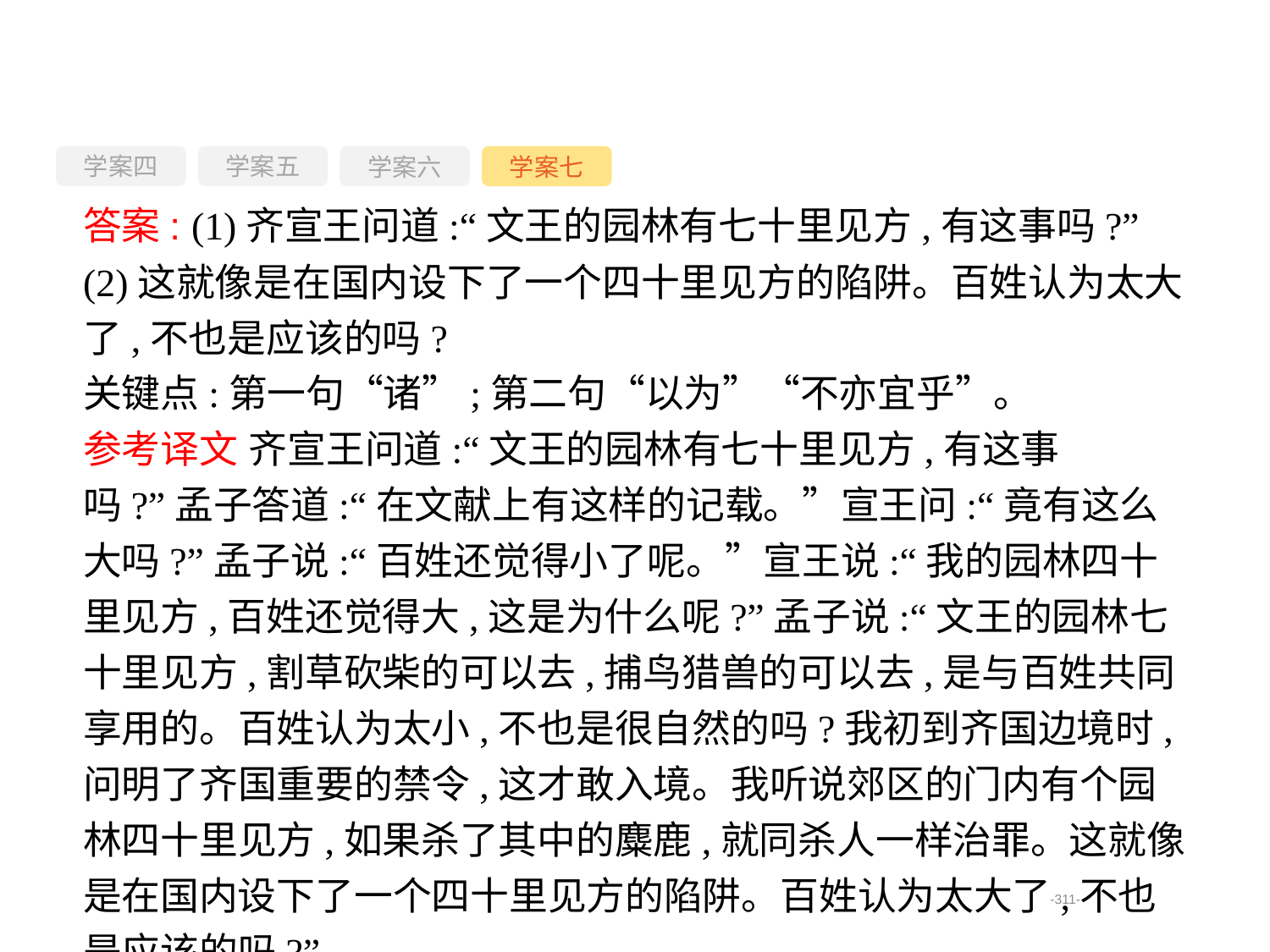

学案四
学案六
学案七
学案五
答案: (1)齐宣王问道:“文王的园林有七十里见方,有这事吗?”
(2)这就像是在国内设下了一个四十里见方的陷阱。百姓认为太大了,不也是应该的吗?
关键点:第一句“诸”;第二句“以为”“不亦宜乎”。
参考译文 齐宣王问道:“文王的园林有七十里见方,有这事吗?”孟子答道:“在文献上有这样的记载。”宣王问:“竟有这么大吗?”孟子说:“百姓还觉得小了呢。”宣王说:“我的园林四十里见方,百姓还觉得大,这是为什么呢?”孟子说:“文王的园林七十里见方,割草砍柴的可以去,捕鸟猎兽的可以去,是与百姓共同享用的。百姓认为太小,不也是很自然的吗?我初到齐国边境时,问明了齐国重要的禁令,这才敢入境。我听说郊区的门内有个园林四十里见方,如果杀了其中的麋鹿,就同杀人一样治罪。这就像是在国内设下了一个四十里见方的陷阱。百姓认为太大了,不也是应该的吗?”
-311-